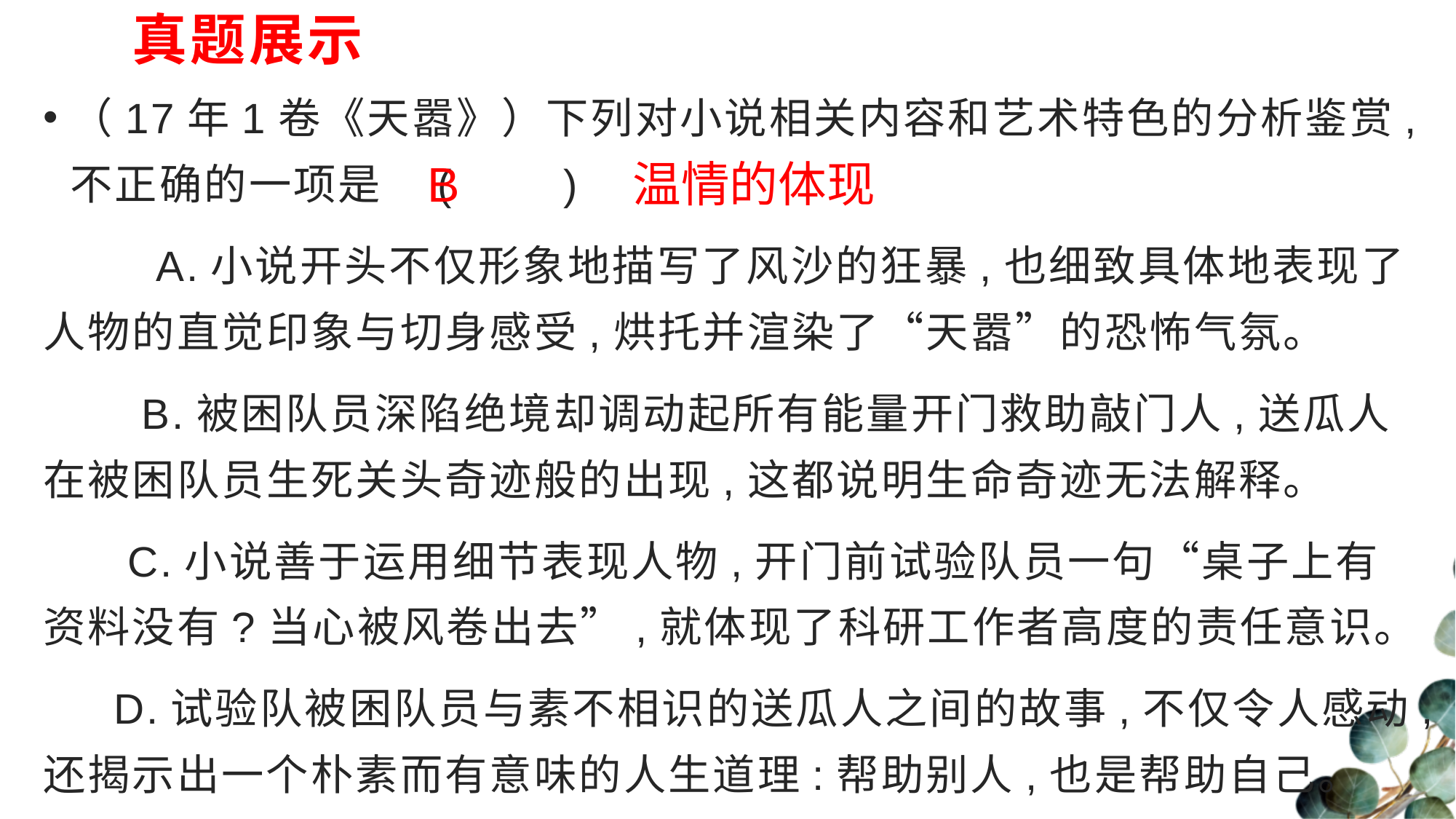

# 真题展示
（17年1卷《天嚣》）下列对小说相关内容和艺术特色的分析鉴赏,不正确的一项是　(　　)
        A.小说开头不仅形象地描写了风沙的狂暴,也细致具体地表现了人物的直觉印象与切身感受,烘托并渲染了“天嚣”的恐怖气氛。
       B.被困队员深陷绝境却调动起所有能量开门救助敲门人,送瓜人在被困队员生死关头奇迹般的出现,这都说明生命奇迹无法解释。
      C.小说善于运用细节表现人物,开门前试验队员一句“桌子上有资料没有?当心被风卷出去”,就体现了科研工作者高度的责任意识。
     D.试验队被困队员与素不相识的送瓜人之间的故事,不仅令人感动,还揭示出一个朴素而有意味的人生道理:帮助别人,也是帮助自己。

B            温情的体现